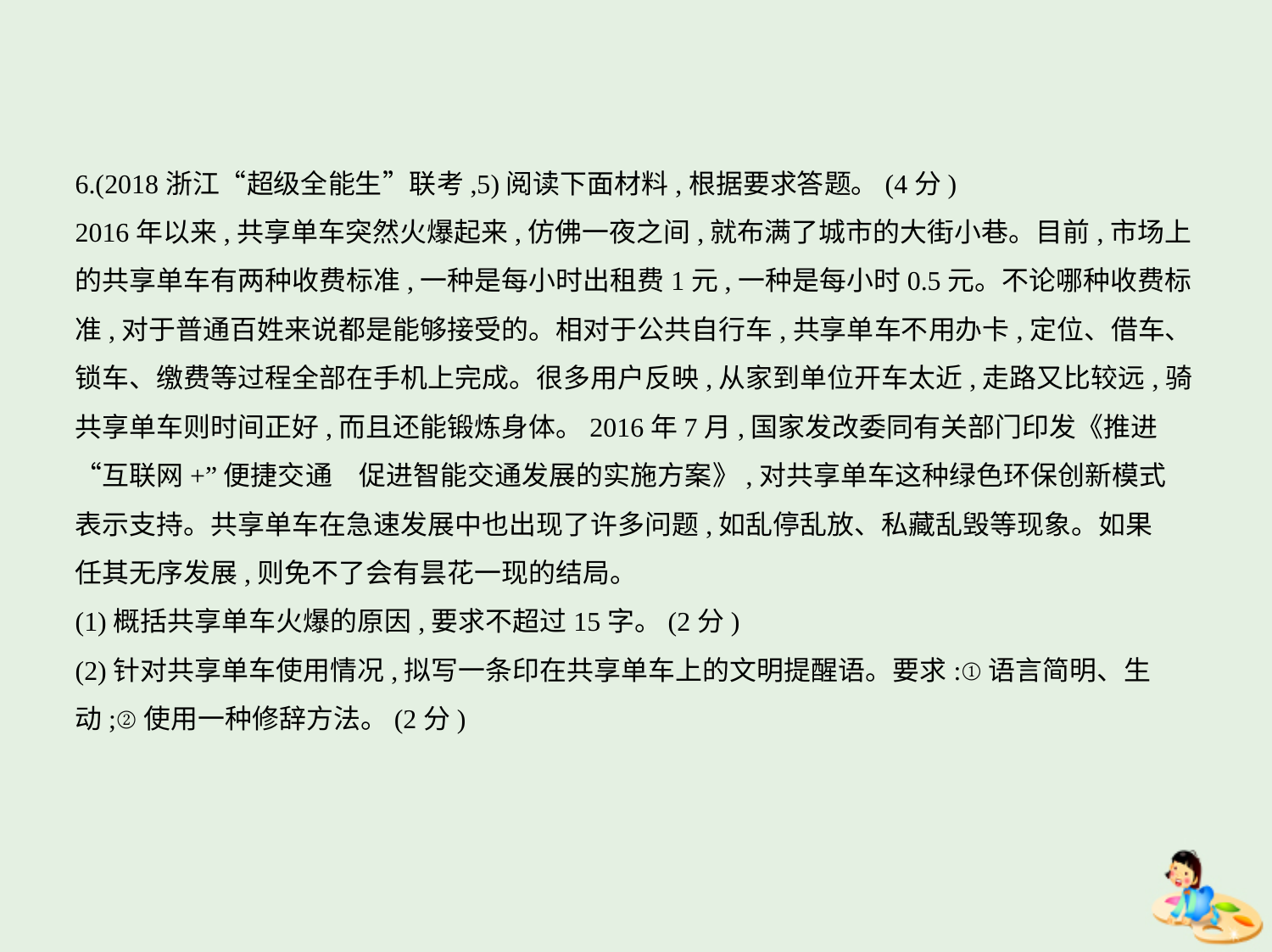

6.(2018浙江“超级全能生”联考,5)阅读下面材料,根据要求答题。(4分)
2016年以来,共享单车突然火爆起来,仿佛一夜之间,就布满了城市的大街小巷。目前,市场上
的共享单车有两种收费标准,一种是每小时出租费1元,一种是每小时0.5元。不论哪种收费标
准,对于普通百姓来说都是能够接受的。相对于公共自行车,共享单车不用办卡,定位、借车、
锁车、缴费等过程全部在手机上完成。很多用户反映,从家到单位开车太近,走路又比较远,骑
共享单车则时间正好,而且还能锻炼身体。2016年7月,国家发改委同有关部门印发《推进
“互联网+”便捷交通　促进智能交通发展的实施方案》,对共享单车这种绿色环保创新模式
表示支持。共享单车在急速发展中也出现了许多问题,如乱停乱放、私藏乱毁等现象。如果
任其无序发展,则免不了会有昙花一现的结局。
(1)概括共享单车火爆的原因,要求不超过15字。(2分)
(2)针对共享单车使用情况,拟写一条印在共享单车上的文明提醒语。要求:①语言简明、生
动;②使用一种修辞方法。(2分)